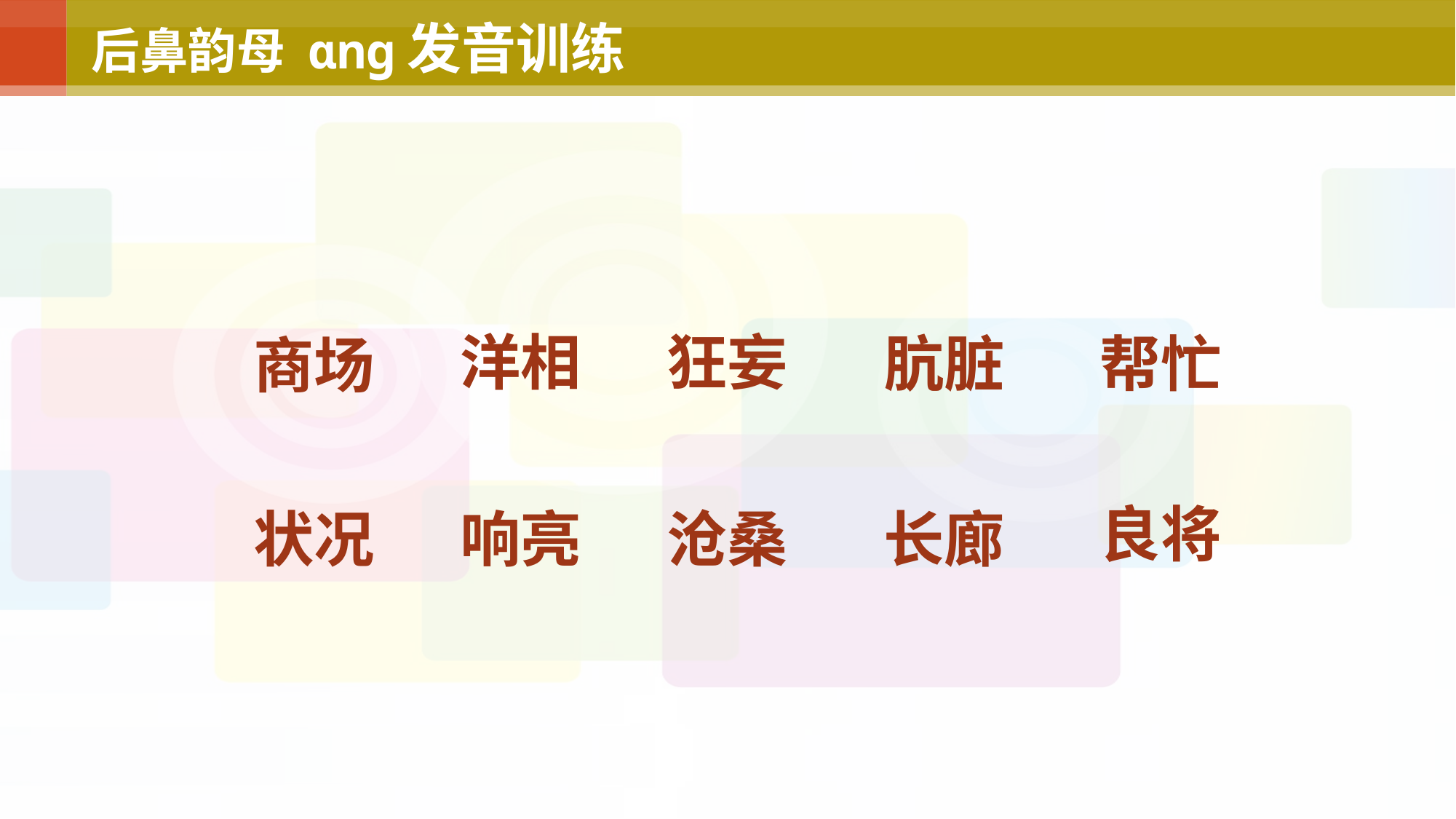

后鼻韵母 ɑnɡ发音训练
狂妄
洋相
肮脏
帮忙
商场
良将
状况
响亮
沧桑
长廊